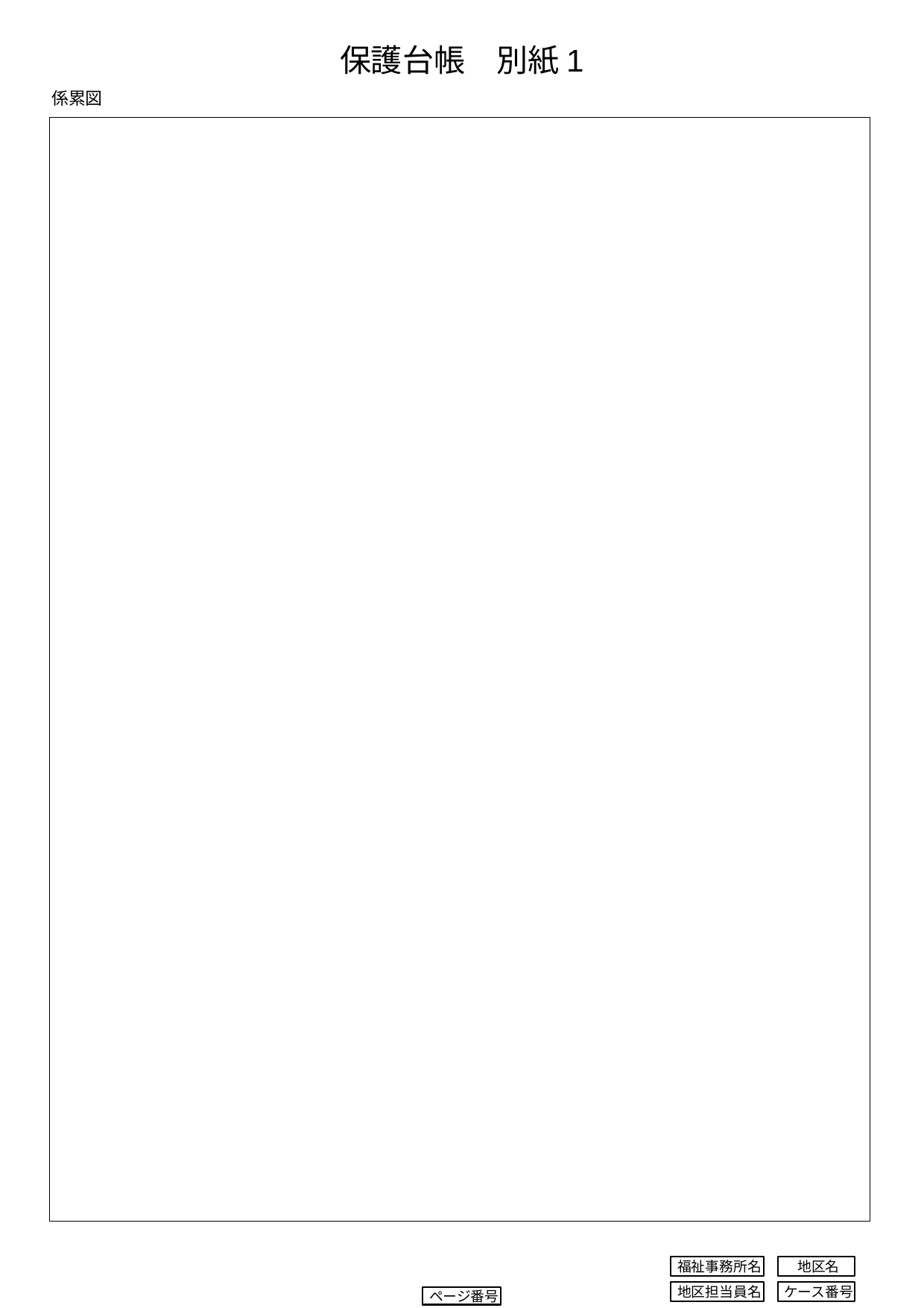

保護台帳　別紙1
係累図
|  |
| --- |
福祉事務所名
地区名
ケース番号
地区担当員名
ページ番号